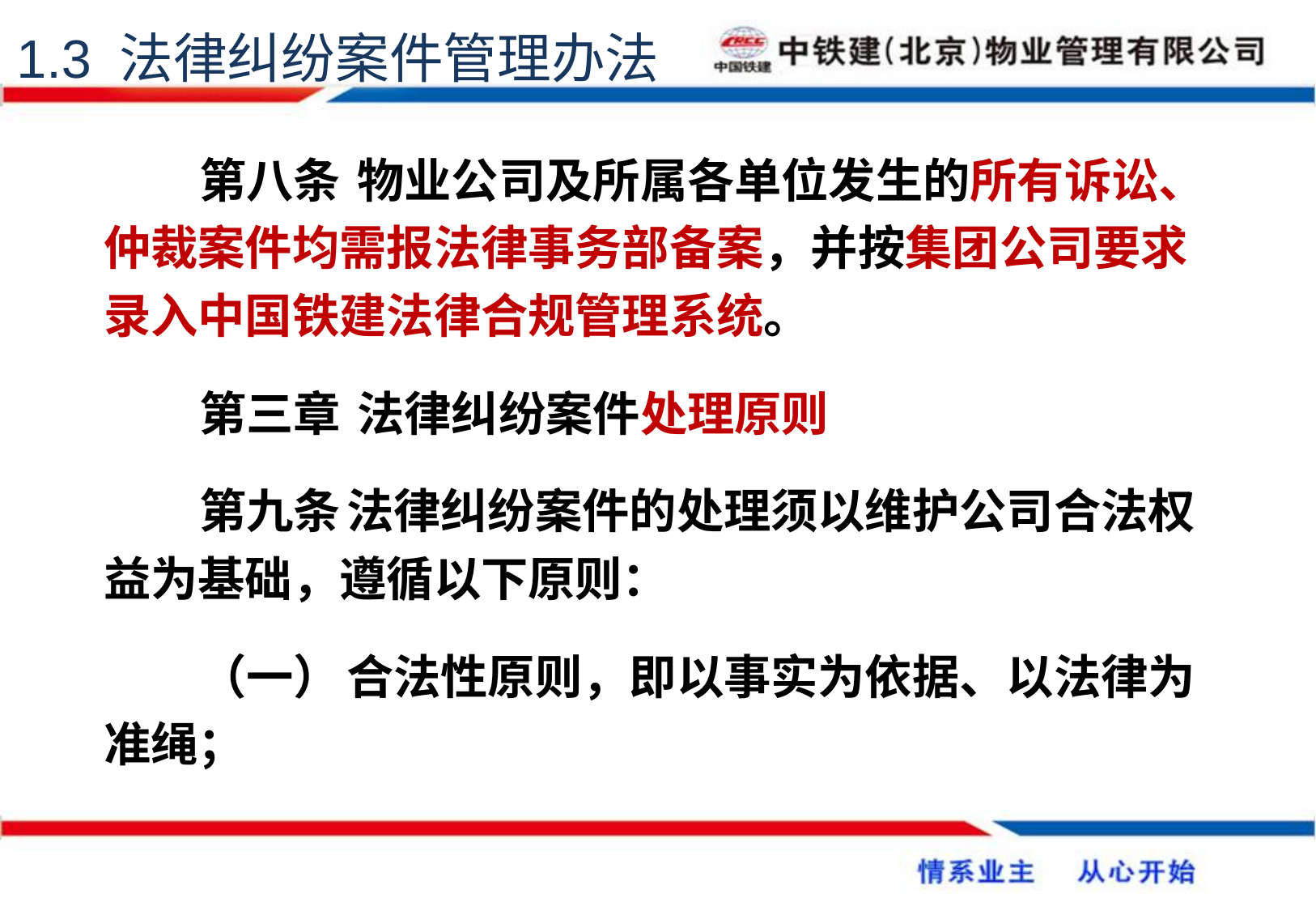

1.3 法律纠纷案件管理办法
第八条	 物业公司及所属各单位发生的所有诉讼、仲裁案件均需报法律事务部备案，并按集团公司要求录入中国铁建法律合规管理系统。
第三章	 法律纠纷案件处理原则
第九条	法律纠纷案件的处理须以维护公司合法权益为基础，遵循以下原则：
（一）	合法性原则，即以事实为依据、以法律为准绳；
40